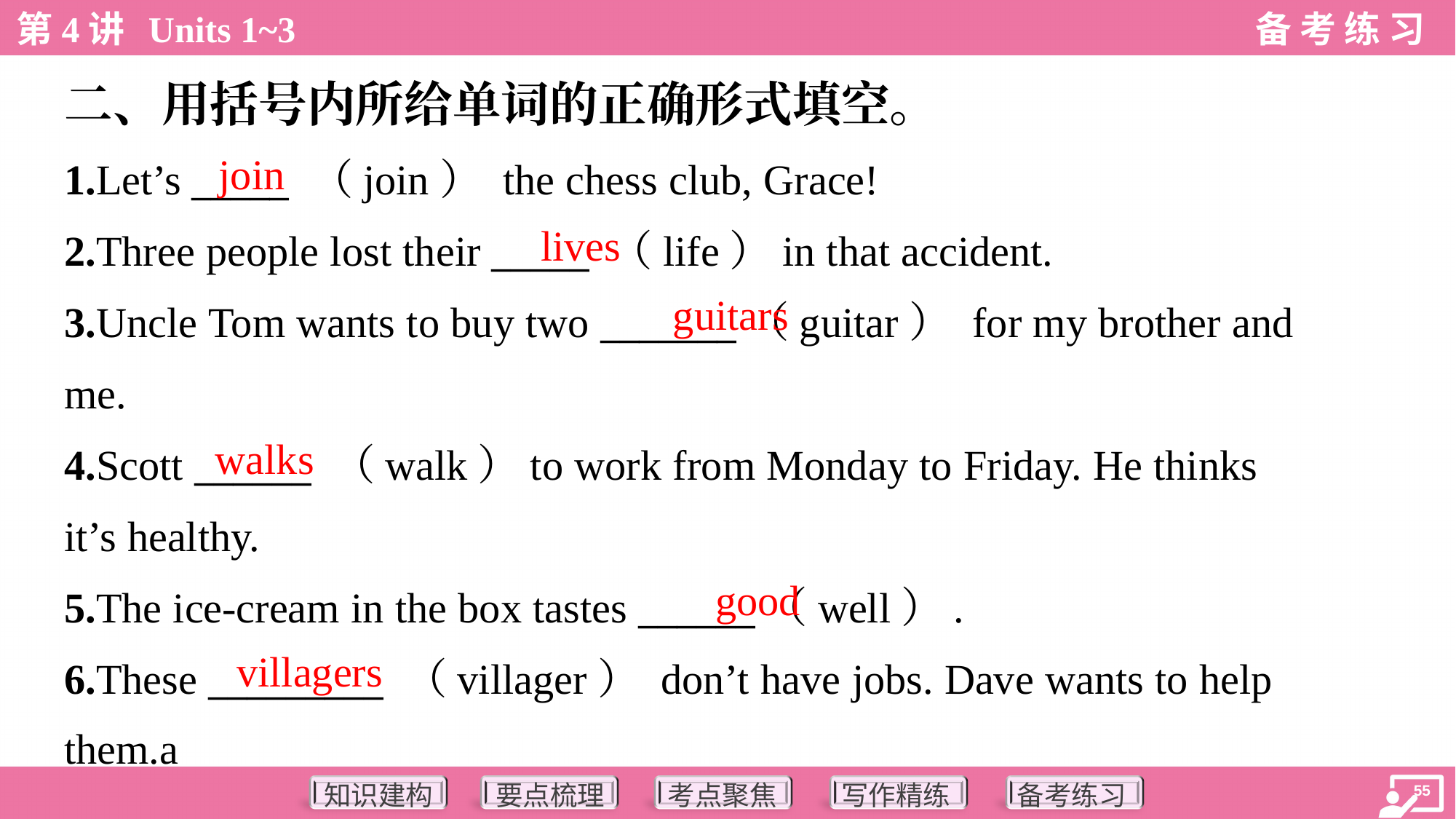

二、用括号内所给单词的正确形式填空。
join
1.Let’s _____ （join） the chess club, Grace!
2.Three people lost their _____ （life）in that accident.
3.Uncle Tom wants to buy two _______（guitar） for my brother and
me.
4.Scott ______ （walk）to work from Monday to Friday. He thinks
it’s healthy.
5.The ice-cream in the box tastes ______（well）.
6.These _________ （villager） don’t have jobs. Dave wants to help
them.a
lives
guitars
walks
good
villagers